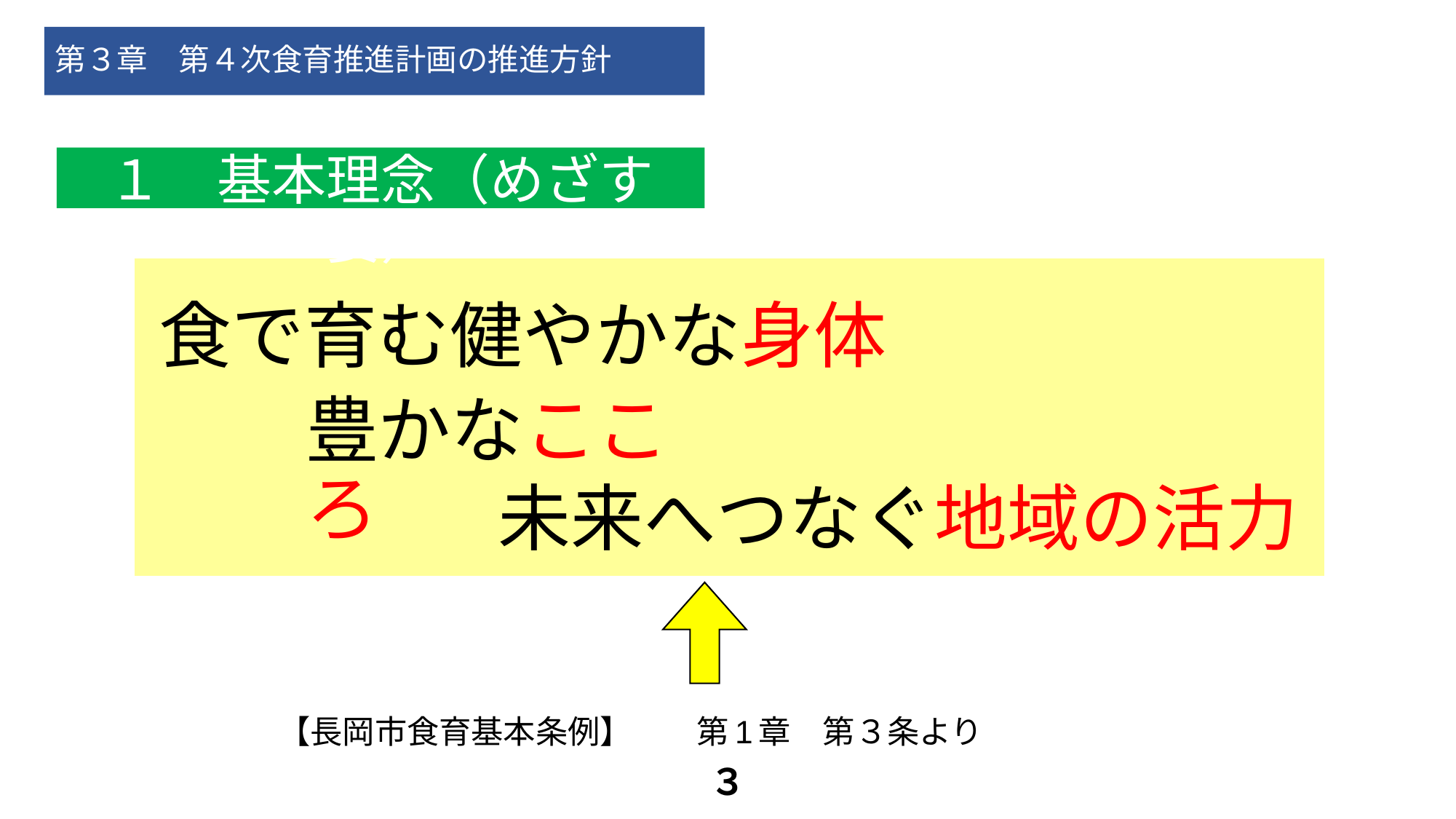

# 第３章　第４次食育推進計画の推進方針
１　基本理念（めざす姿）

食で育む健やかな身体

豊かなこころ
未来へつなぐ地域の活力

【長岡市食育基本条例】　　第1章　第３条より
３